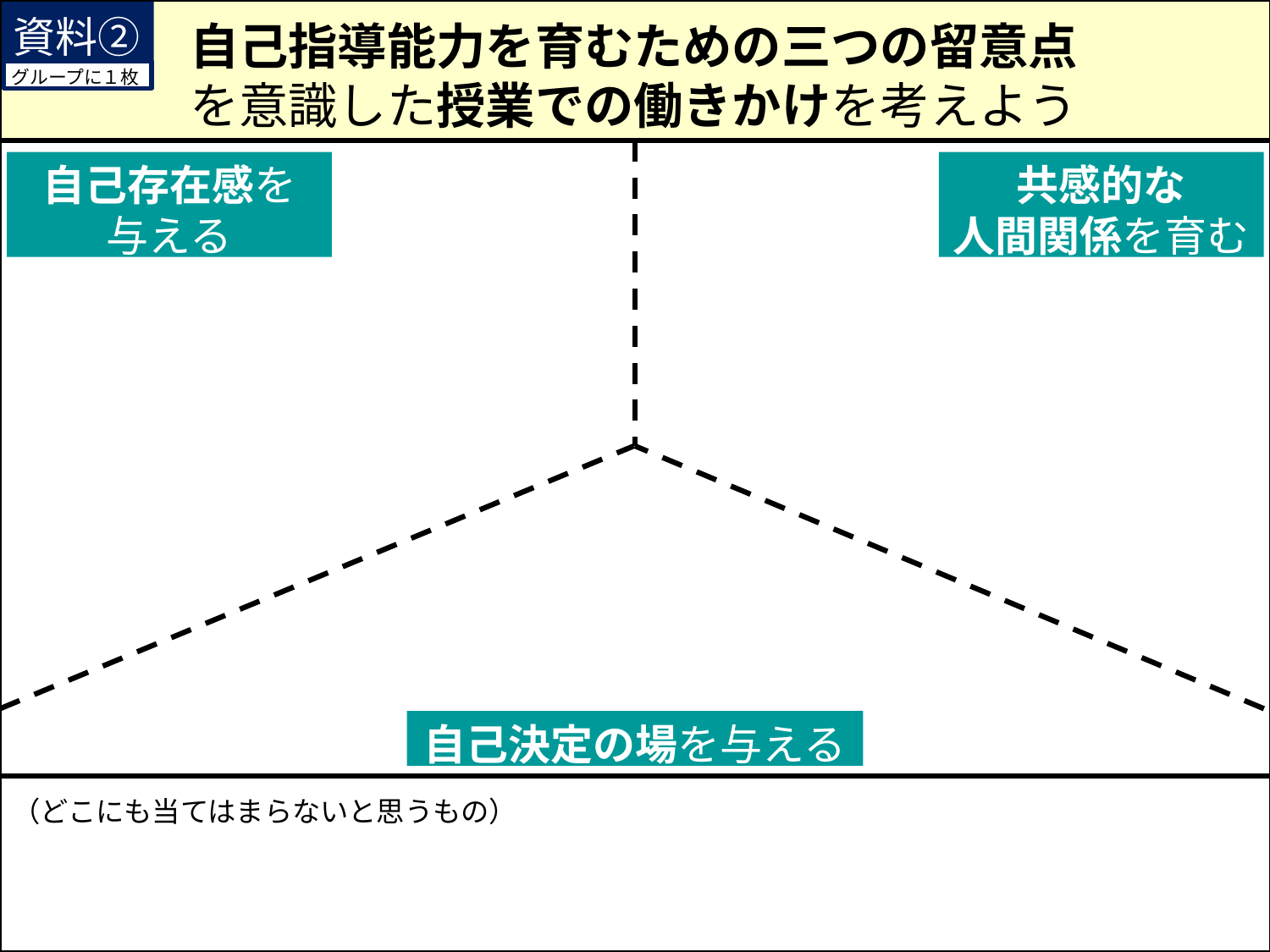

資料②
グループに１枚
自己指導能力を育むための三つの留意点
を意識した授業での働きかけを考えよう

自己存在感を
与える
共感的な
人間関係を育む
自己決定の場を与える
（どこにも当てはまらないと思うもの）